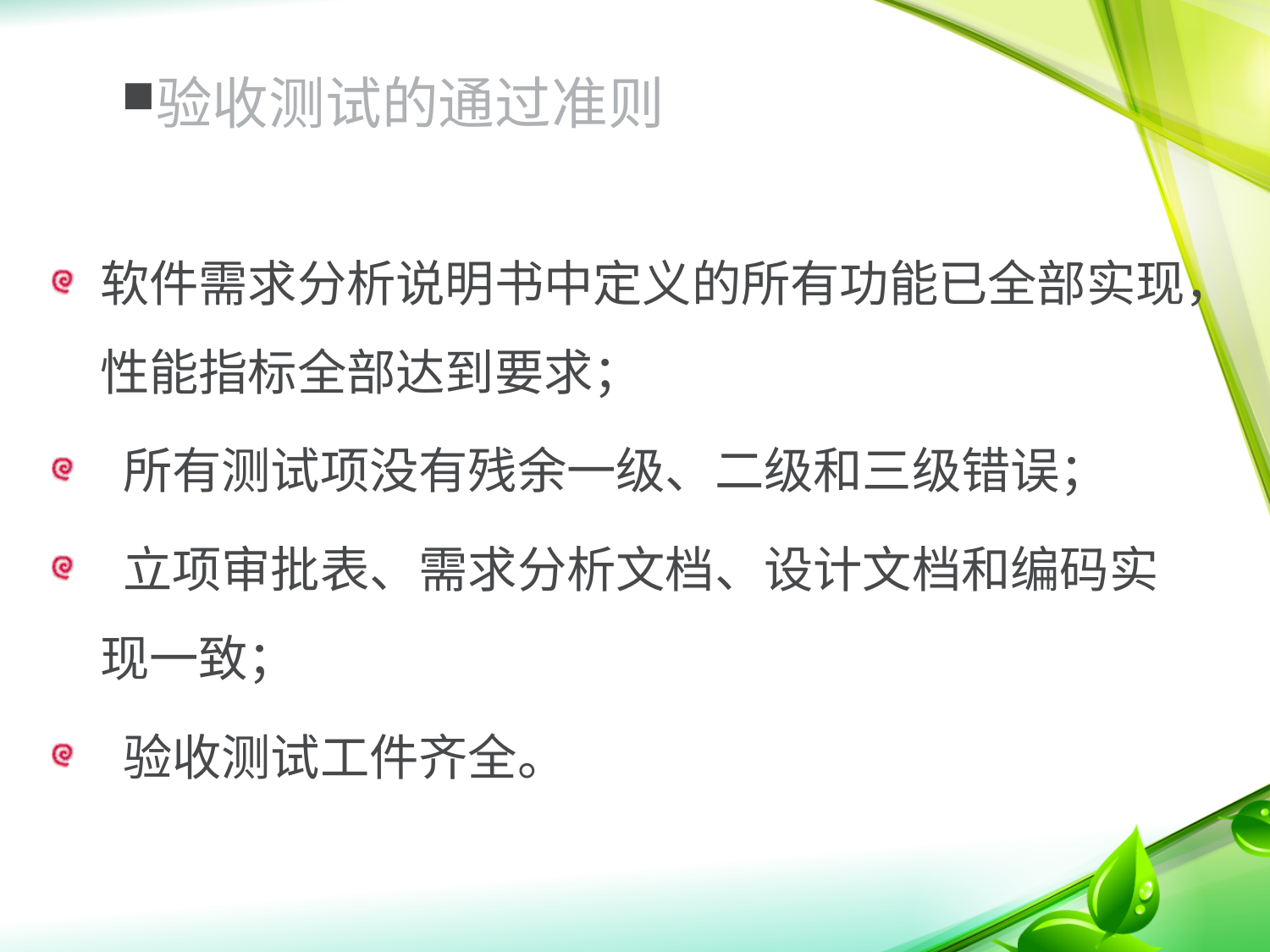

验收测试的通过准则
软件需求分析说明书中定义的所有功能已全部实现，性能指标全部达到要求；
 所有测试项没有残余一级、二级和三级错误；
 立项审批表、需求分析文档、设计文档和编码实现一致；
 验收测试工件齐全。